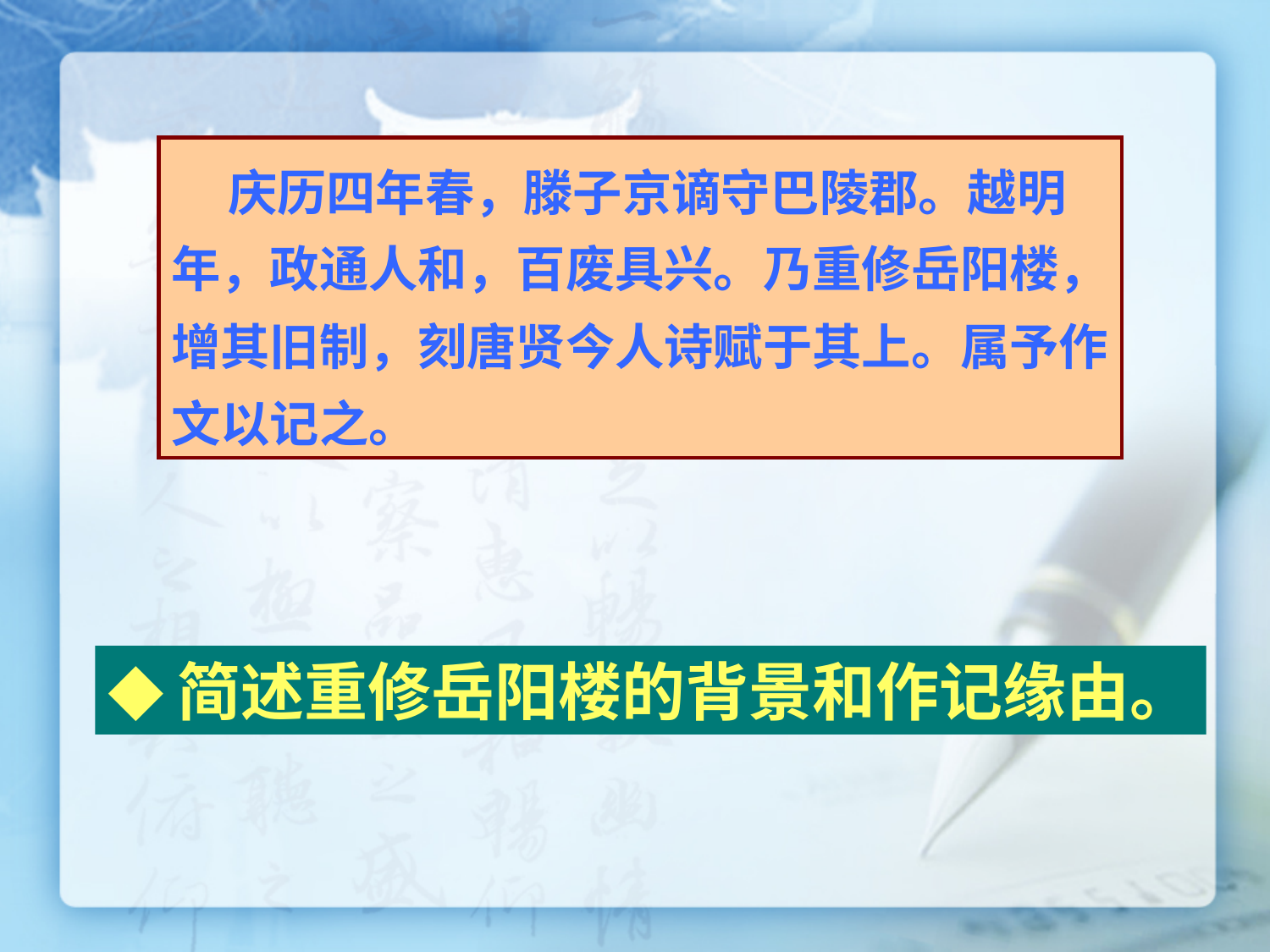

庆历四年春，滕子京谪守巴陵郡。越明年，政通人和，百废具兴。乃重修岳阳楼，增其旧制，刻唐贤今人诗赋于其上。属予作文以记之。

◆简述重修岳阳楼的背景和作记缘由。